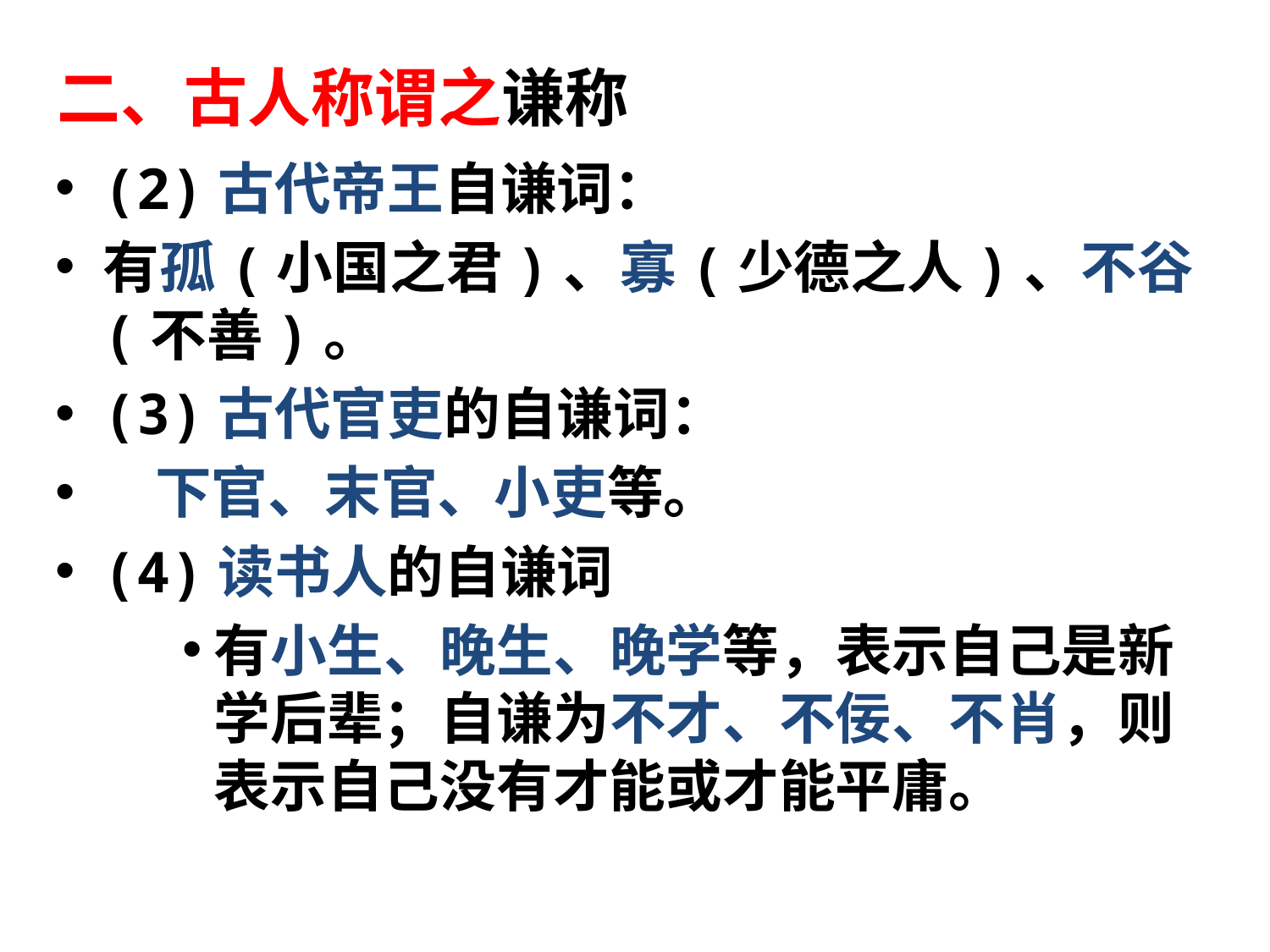

二、古人称谓之谦称
(2)古代帝王自谦词：
有孤(小国之君)、寡(少德之人)、不谷(不善)。
(3)古代官吏的自谦词：
   下官、末官、小吏等。
(4)读书人的自谦词
有小生、晚生、晚学等，表示自己是新学后辈；自谦为不才、不佞、不肖，则表示自己没有才能或才能平庸。